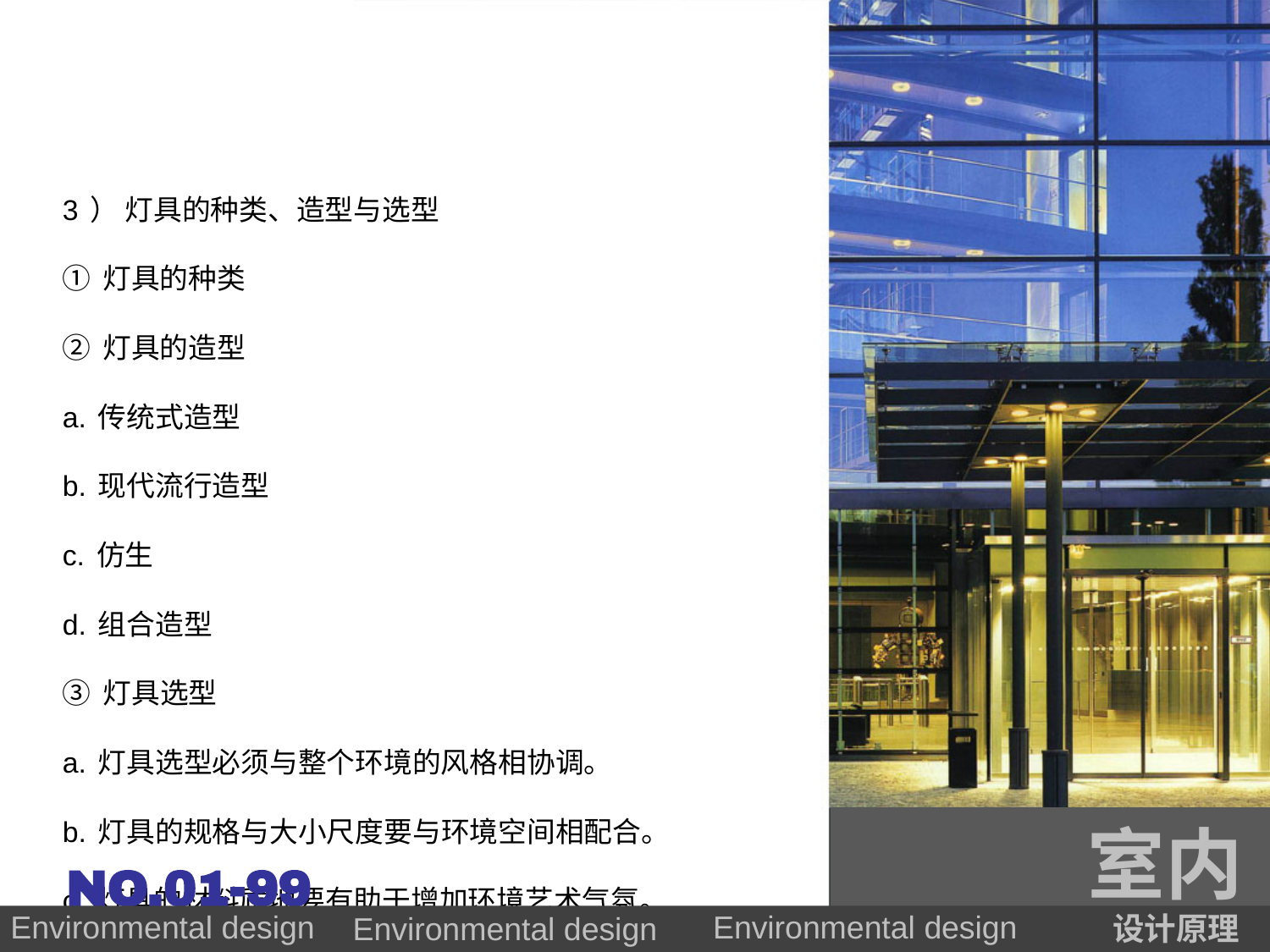

3） 灯具的种类、造型与选型
①灯具的种类
②灯具的造型
a.传统式造型
b.现代流行造型
c.仿生
d.组合造型
③灯具选型
a.灯具选型必须与整个环境的风格相协调。
b.灯具的规格与大小尺度要与环境空间相配合。
c.灯具的材料质地要有助于增加环境艺术气氛。
室内

NO.01-99
设计原理
Environmental design
Environmental design
Environmental design